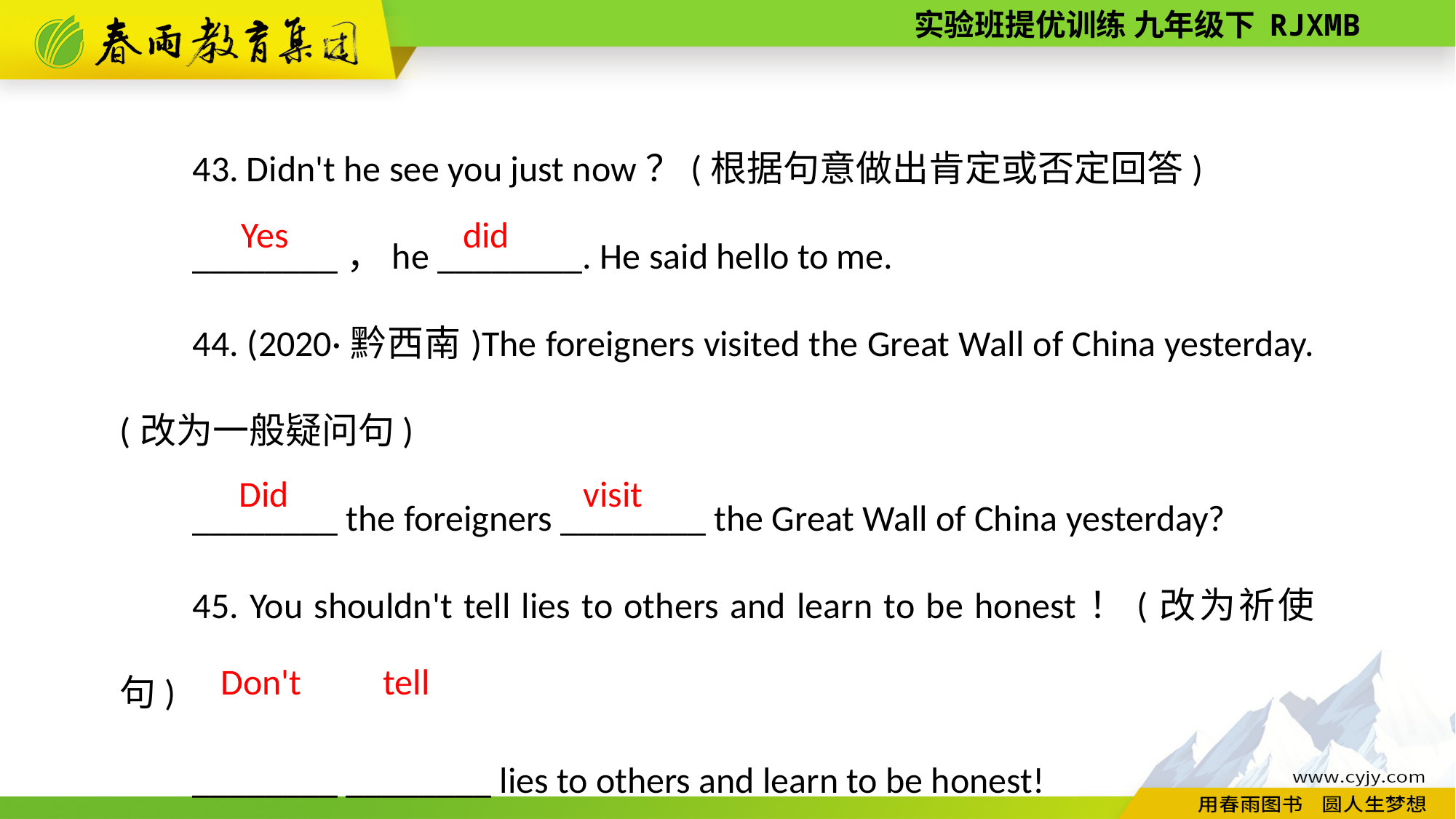

43. Didn't he see you just now？(根据句意做出肯定或否定回答)
________，he ________. He said hello to me.
44. (2020·黔西南)The foreigners visited the Great Wall of China yesterday.(改为一般疑问句)
________ the foreigners ________ the Great Wall of China yesterday?
45. You shouldn't tell lies to others and learn to be honest！(改为祈使句)
________ ________ lies to others and learn to be honest!
did
Yes
Did
visit
tell
Don't